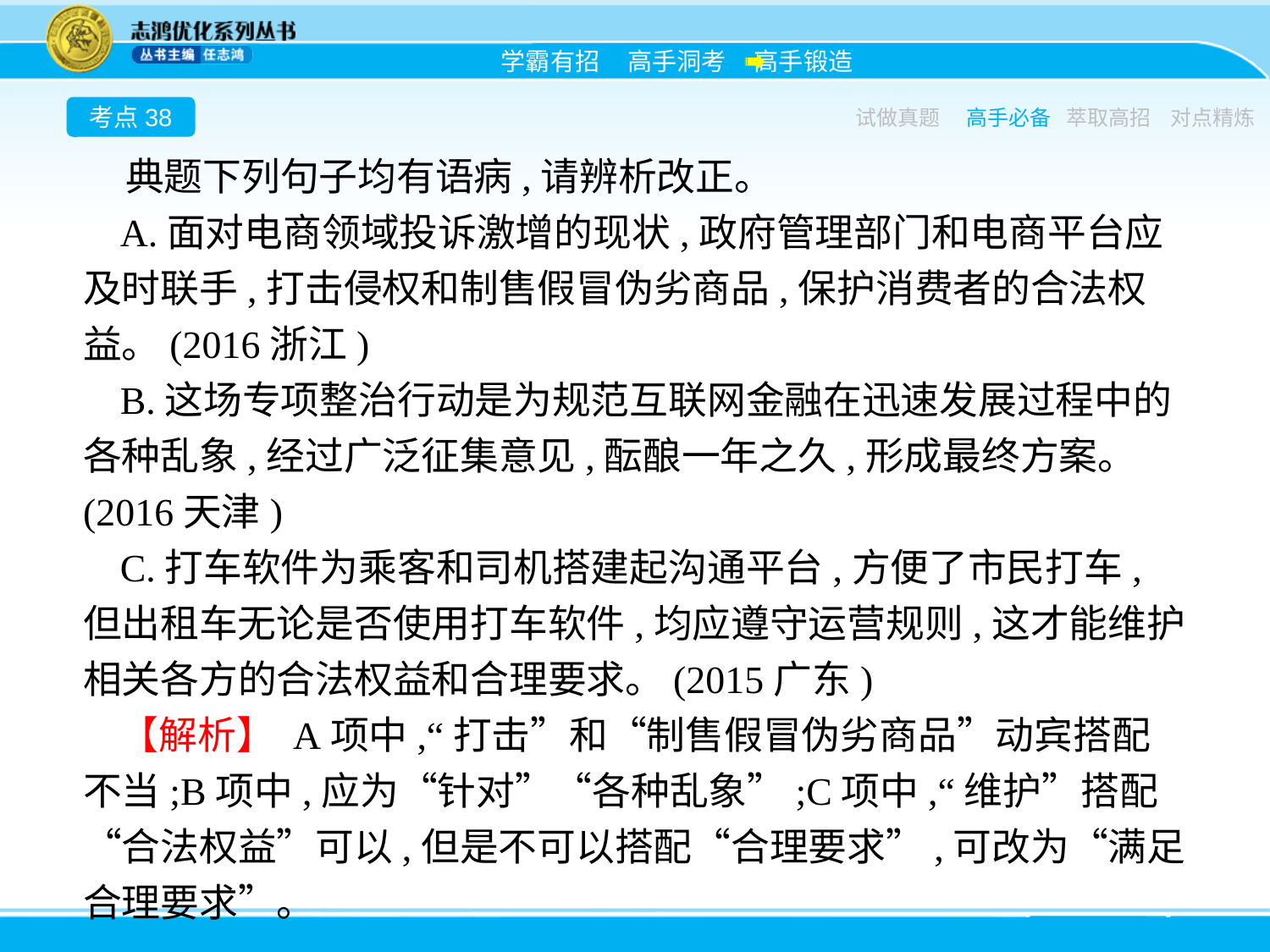

考点38
试做真题
高手必备
萃取高招
对点精炼
典题下列句子均有语病,请辨析改正。
A.面对电商领域投诉激增的现状,政府管理部门和电商平台应及时联手,打击侵权和制售假冒伪劣商品,保护消费者的合法权益。(2016浙江)
B.这场专项整治行动是为规范互联网金融在迅速发展过程中的各种乱象,经过广泛征集意见,酝酿一年之久,形成最终方案。(2016天津)
C.打车软件为乘客和司机搭建起沟通平台,方便了市民打车,但出租车无论是否使用打车软件,均应遵守运营规则,这才能维护相关各方的合法权益和合理要求。(2015广东)
【解析】 A项中,“打击”和“制售假冒伪劣商品”动宾搭配不当;B项中,应为“针对”“各种乱象”;C项中,“维护”搭配“合法权益”可以,但是不可以搭配“合理要求”,可改为“满足合理要求”。